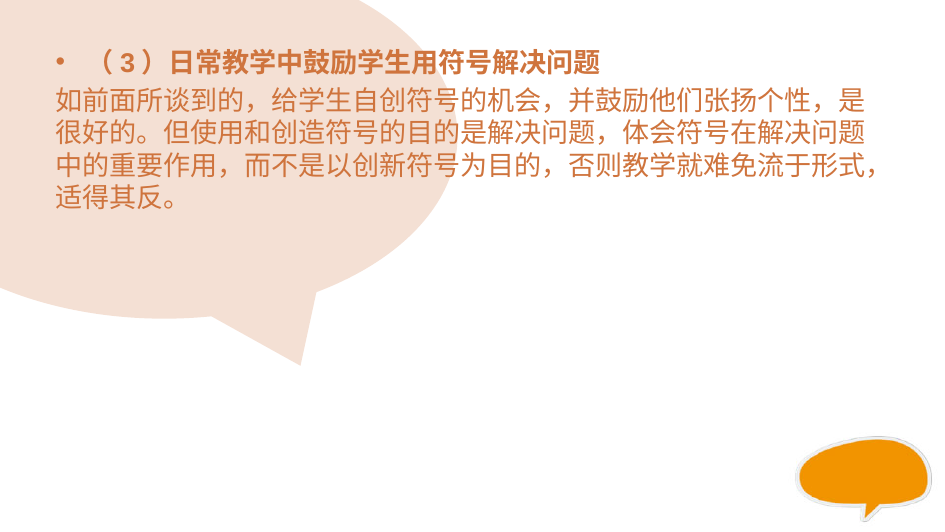

#
（3）日常教学中鼓励学生用符号解决问题
如前面所谈到的，给学生自创符号的机会，并鼓励他们张扬个性，是很好的。但使用和创造符号的目的是解决问题，体会符号在解决问题中的重要作用，而不是以创新符号为目的，否则教学就难免流于形式，适得其反。